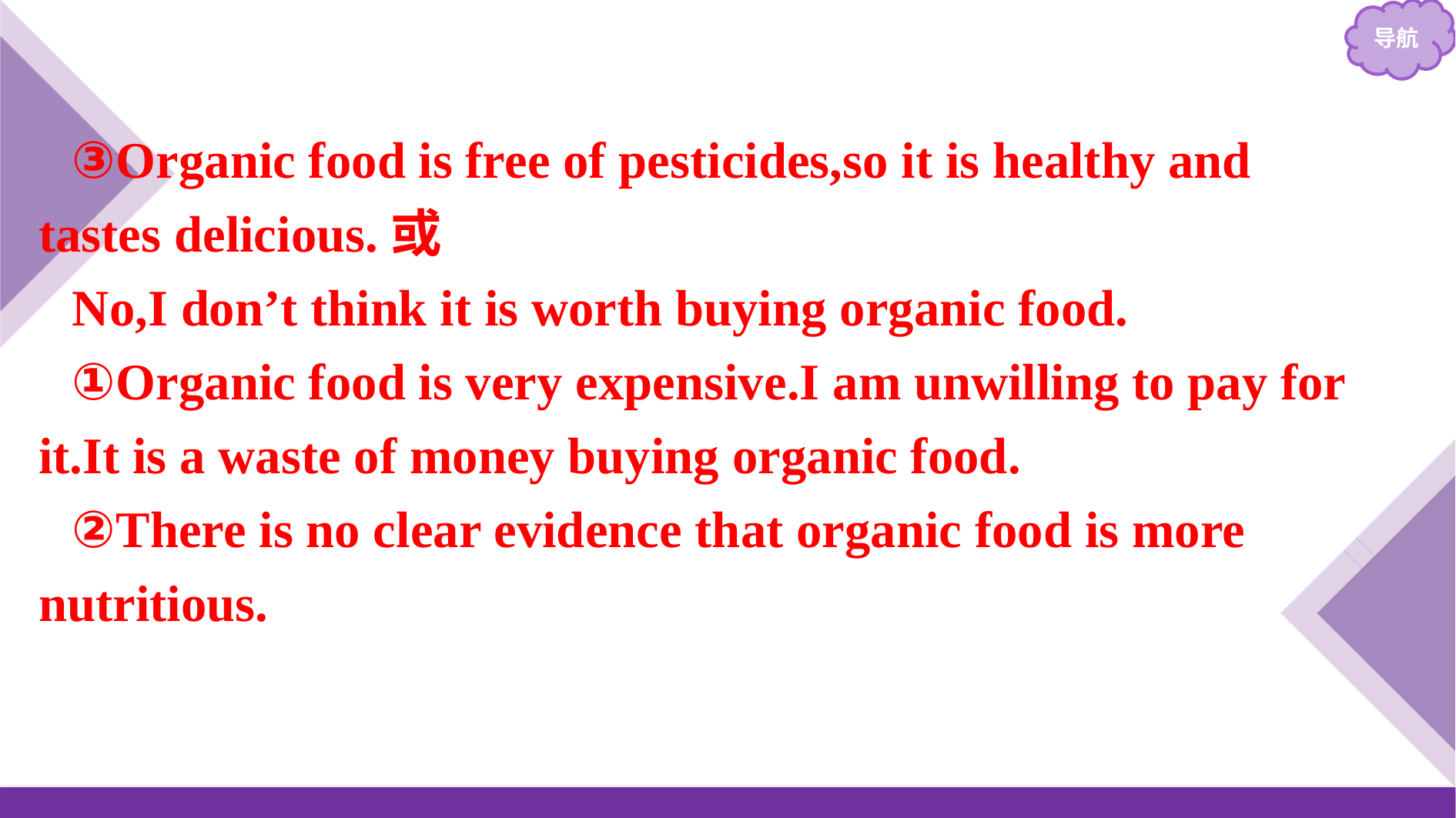

③Organic food is free of pesticides,so it is healthy and tastes delicious.或
No,I don’t think it is worth buying organic food.
①Organic food is very expensive.I am unwilling to pay for it.It is a waste of money buying organic food.
②There is no clear evidence that organic food is more nutritious.